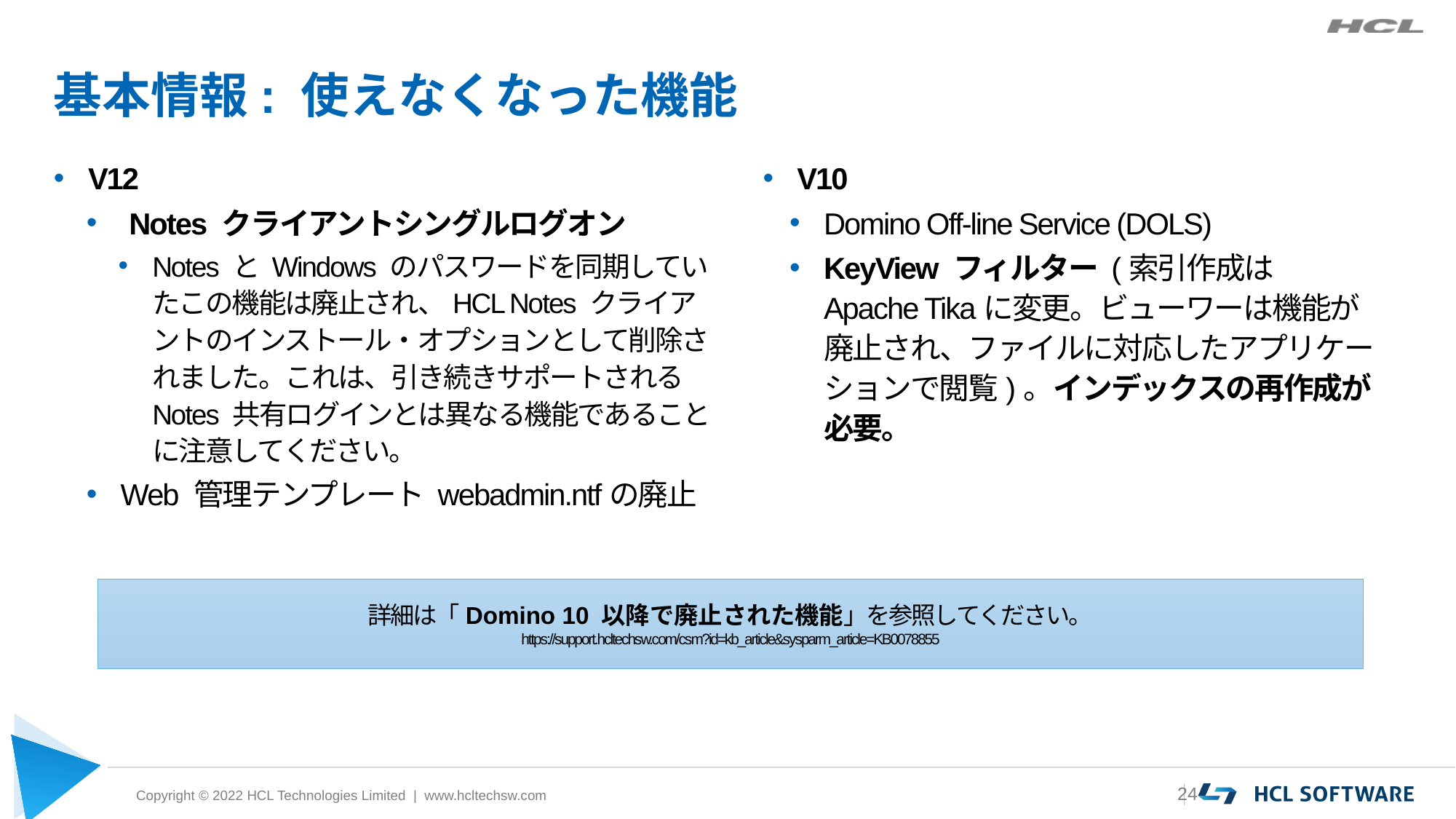

# 基本情報: 使えなくなった機能
V12
 Notes クライアントシングルログオン
Notes と Windows のパスワードを同期していたこの機能は廃止され、HCL Notes クライアントのインストール・オプションとして削除されました。これは、引き続きサポートされる Notes 共有ログインとは異なる機能であることに注意してください。
Web 管理テンプレート webadmin.ntfの廃止
V10
Domino Off-line Service (DOLS)
KeyView フィルター (索引作成は Apache Tikaに変更。ビューワーは機能が廃止され、ファイルに対応したアプリケーションで閲覧)。インデックスの再作成が必要。
詳細は「Domino 10 以降で廃止された機能」を参照してください。
https://support.hcltechsw.com/csm?id=kb_article&sysparm_article=KB0078855